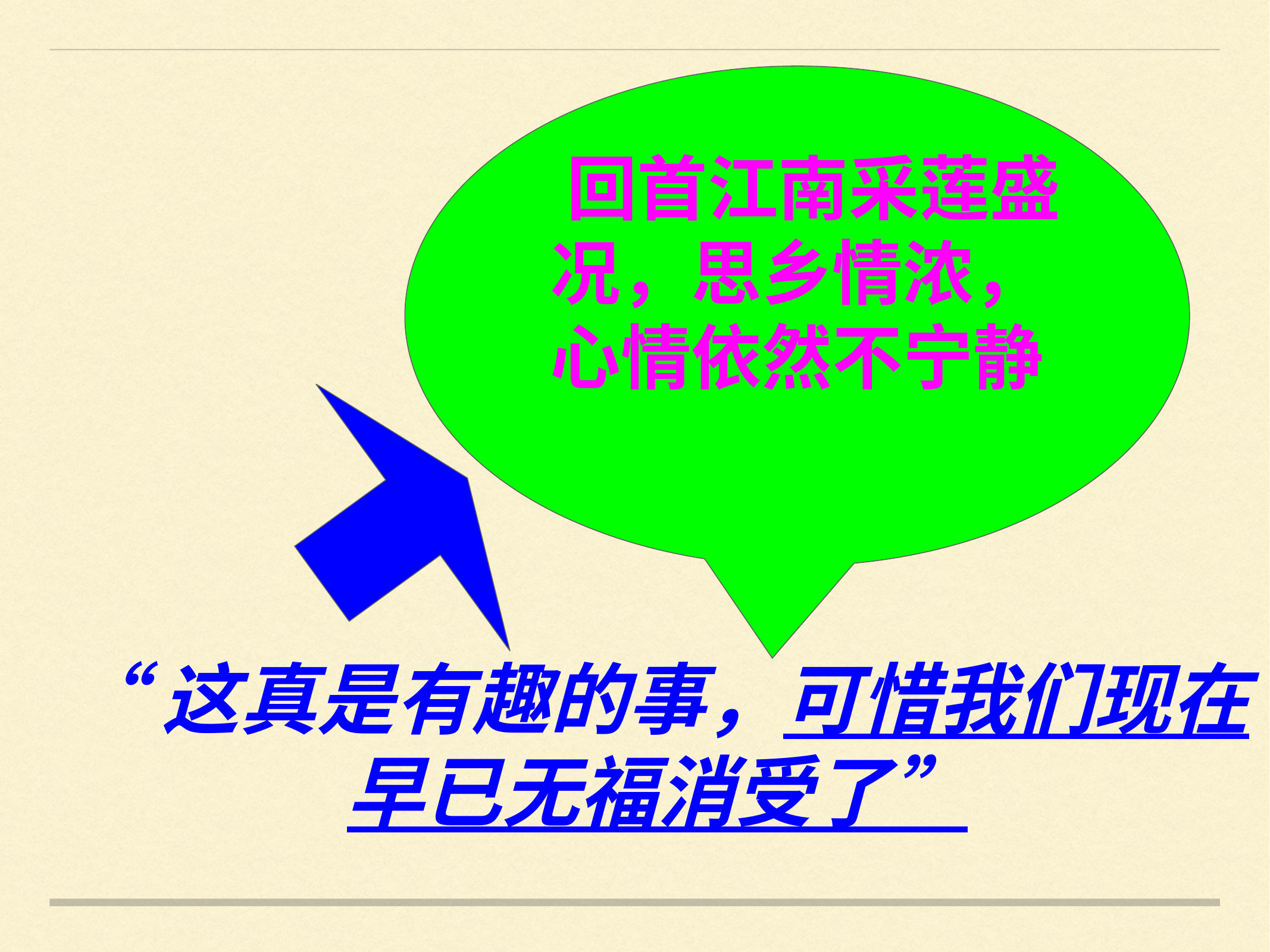

回首江南采莲盛况，思乡情浓，心情依然不宁静

“这真是有趣的事，可惜我们现在早已无福消受了”